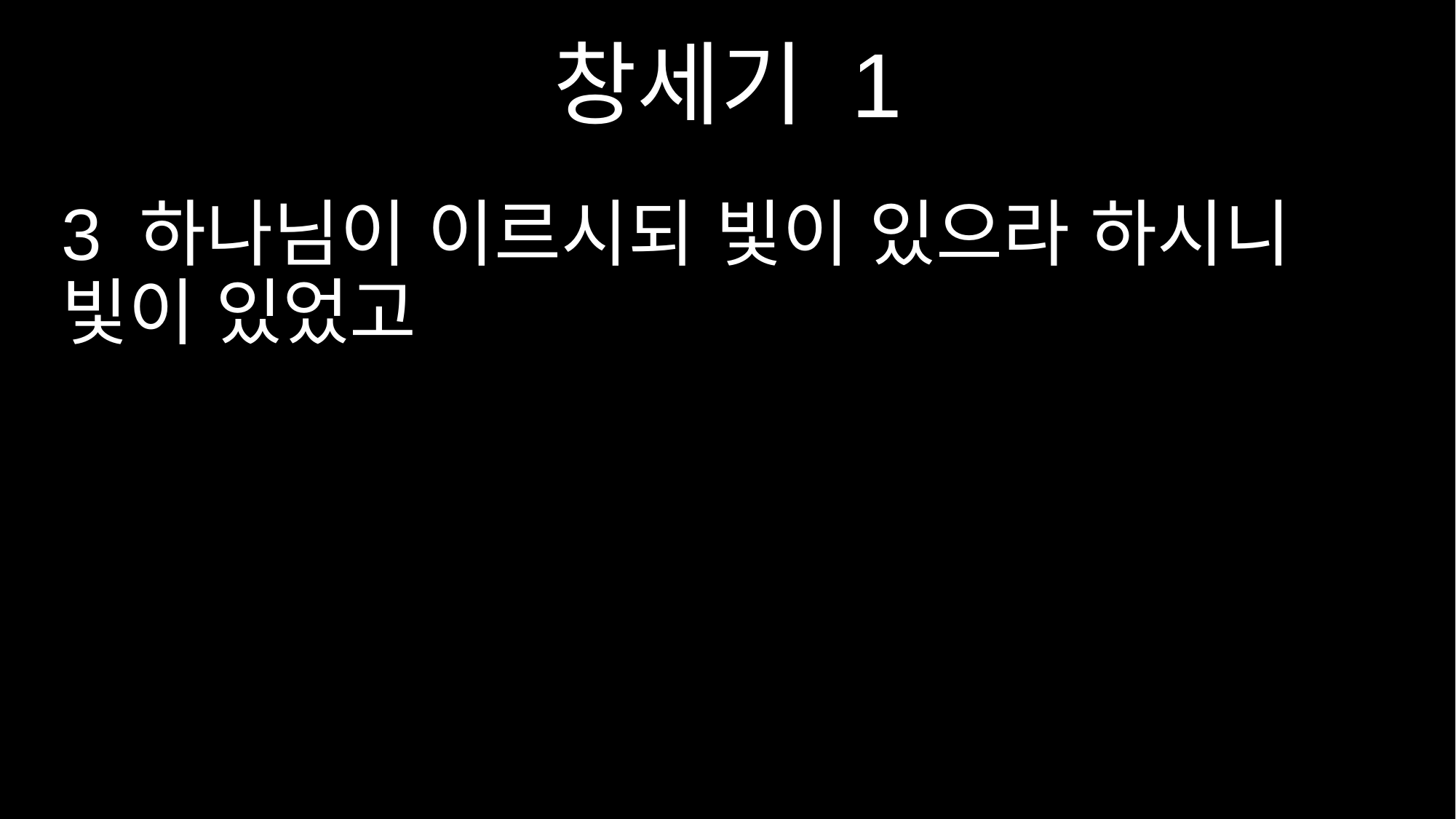

창세기 1
3 하나님이 이르시되 빛이 있으라 하시니 빛이 있었고